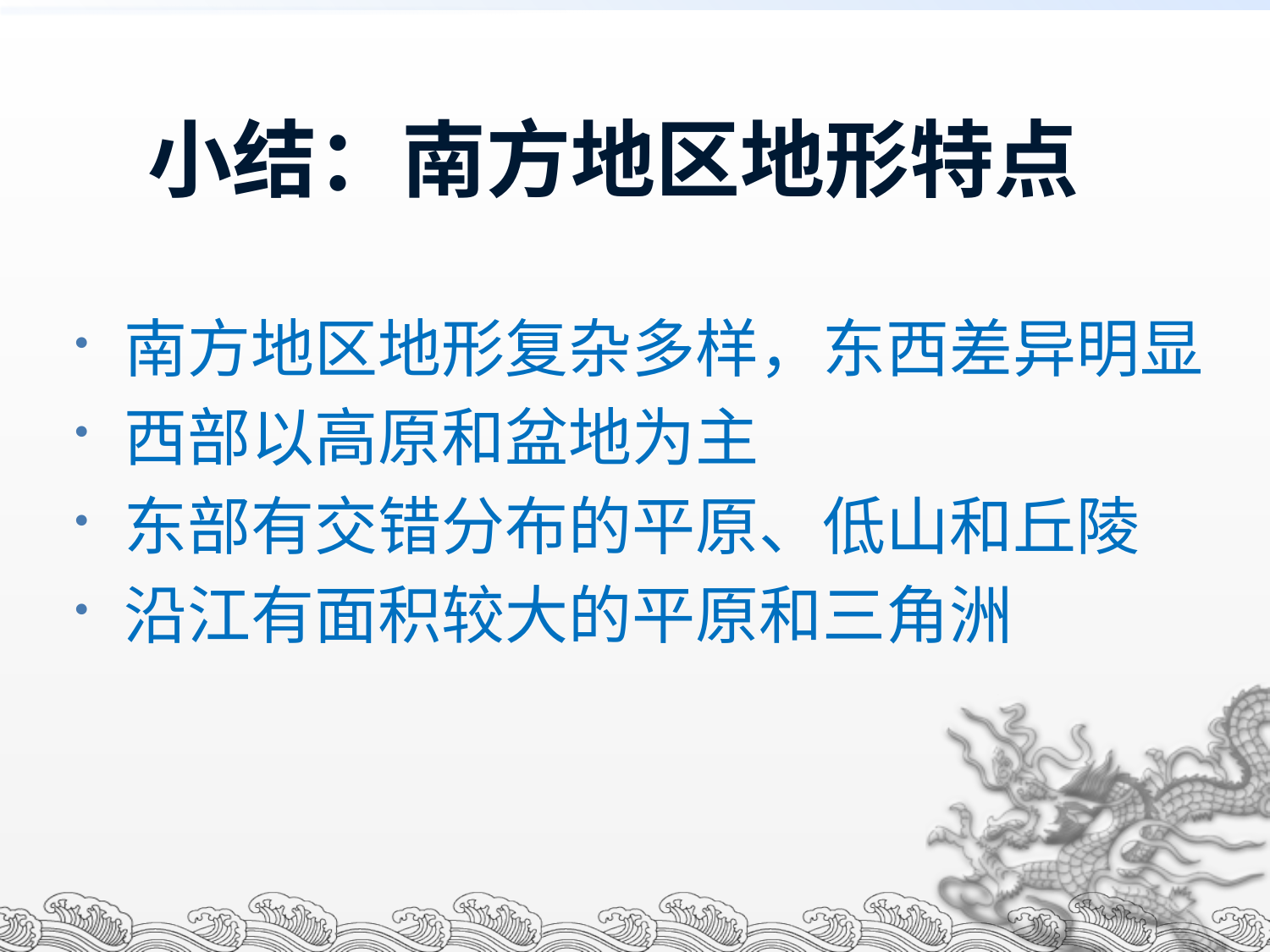

# 小结：南方地区地形特点
南方地区地形复杂多样，东西差异明显
西部以高原和盆地为主
东部有交错分布的平原、低山和丘陵
沿江有面积较大的平原和三角洲